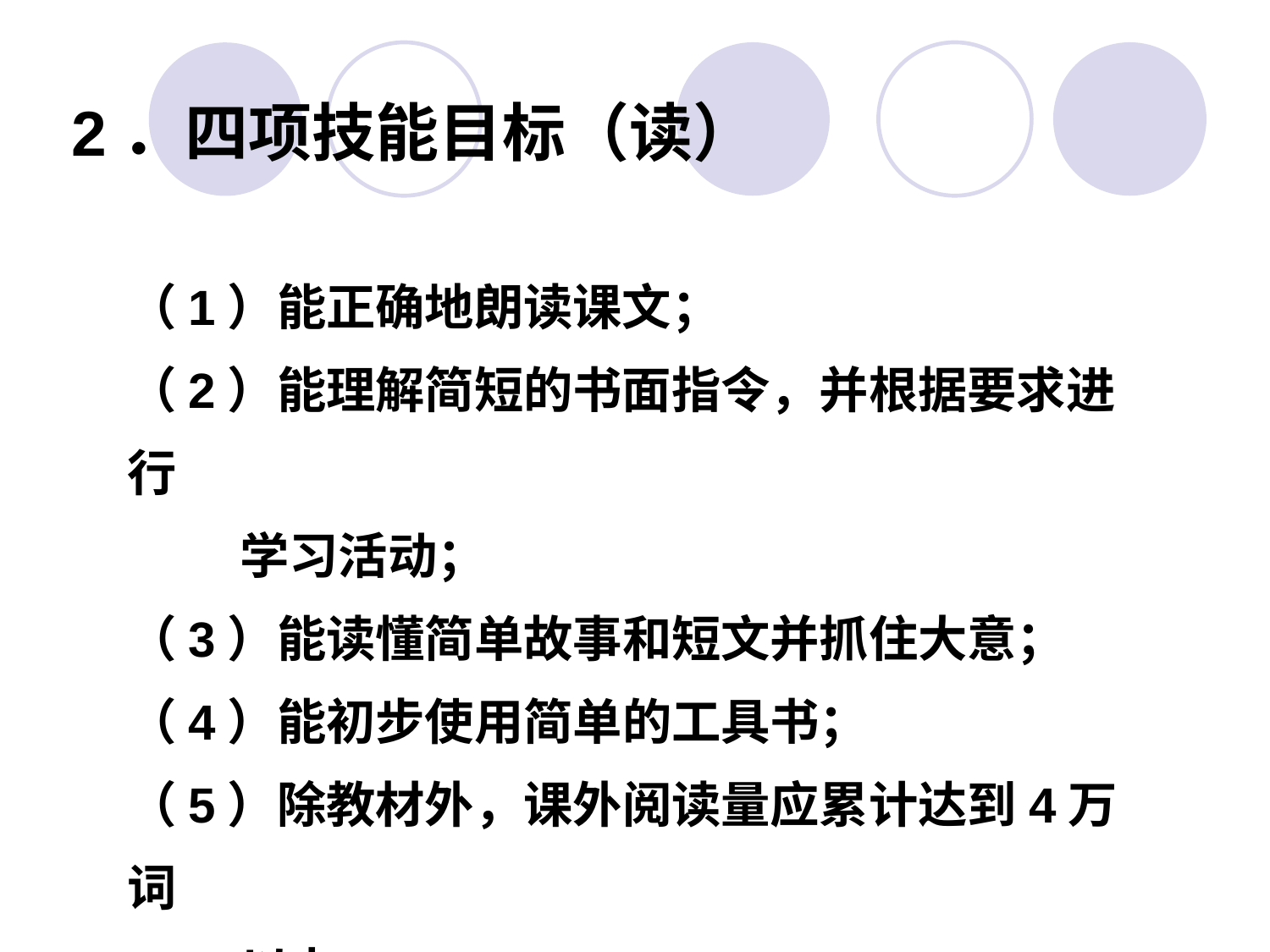

2．四项技能目标（读）
（1）能正确地朗读课文；
（2）能理解简短的书面指令，并根据要求进行
         学习活动；
（3）能读懂简单故事和短文并抓住大意；
（4）能初步使用简单的工具书；
（5）除教材外，课外阅读量应累计达到4万词
         以上。